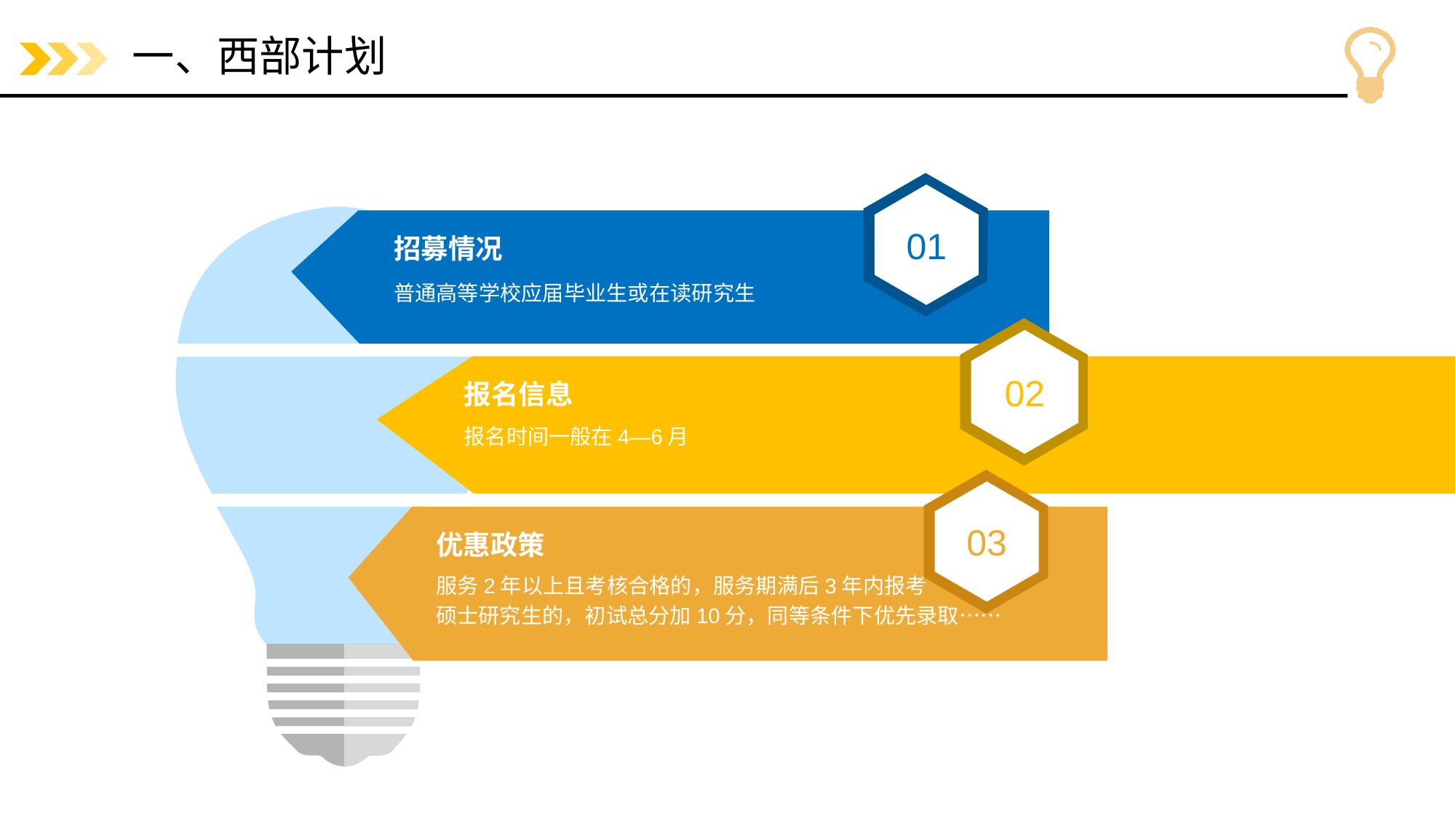

16
# 一、西部计划

01

招募情况
普通高等学校应届毕业生或在读研究生

02

报名信息
报名时间一般在4—6月

03

优惠政策
服务2年以上且考核合格的，服务期满后3年内报考
硕士研究生的，初试总分加10分，同等条件下优先录取……